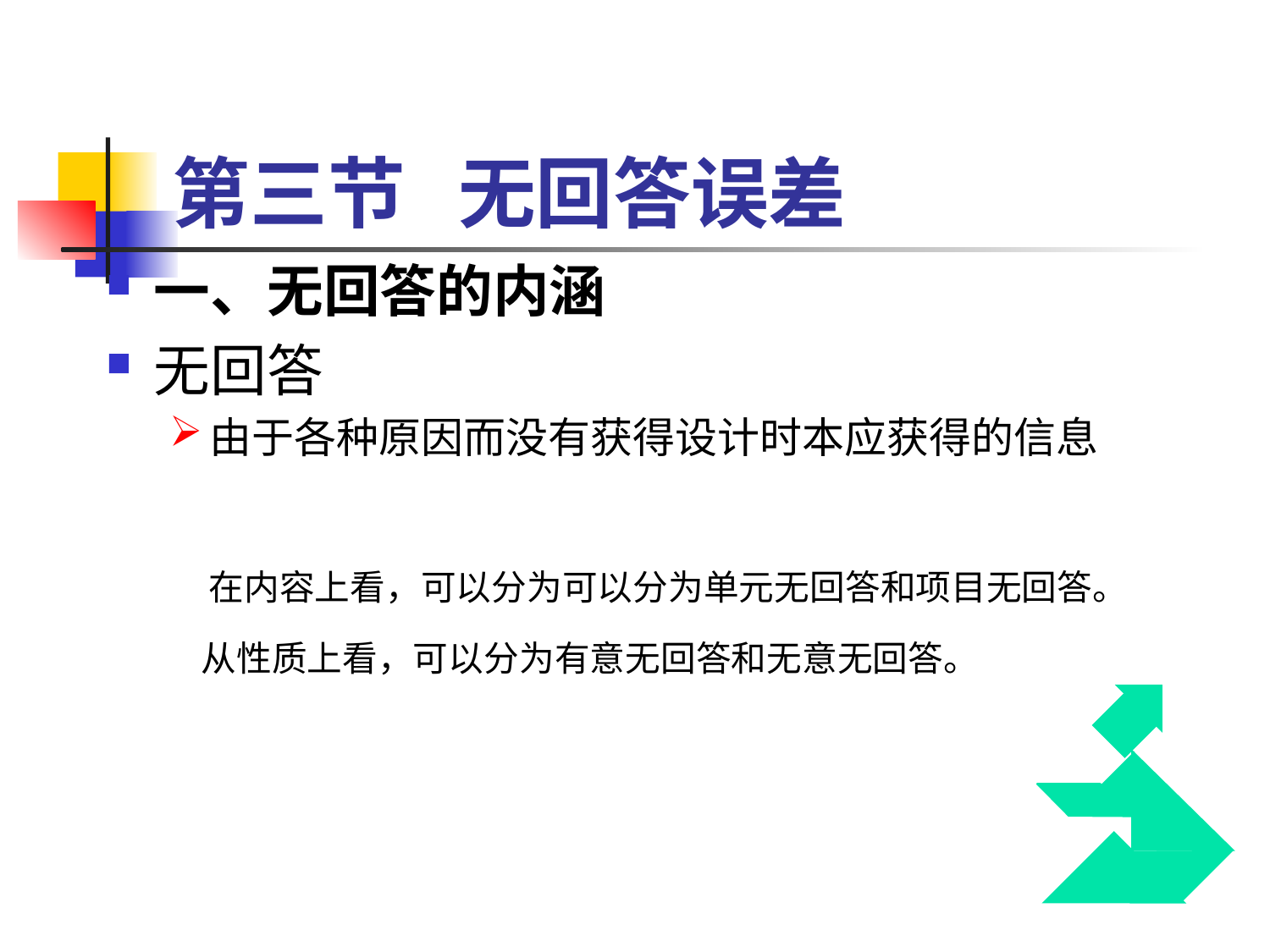

# 第三节   无回答误差
一、无回答的内涵
无回答
由于各种原因而没有获得设计时本应获得的信息

            在内容上看，可以分为可以分为单元无回答和项目无回答。
           从性质上看，可以分为有意无回答和无意无回答。